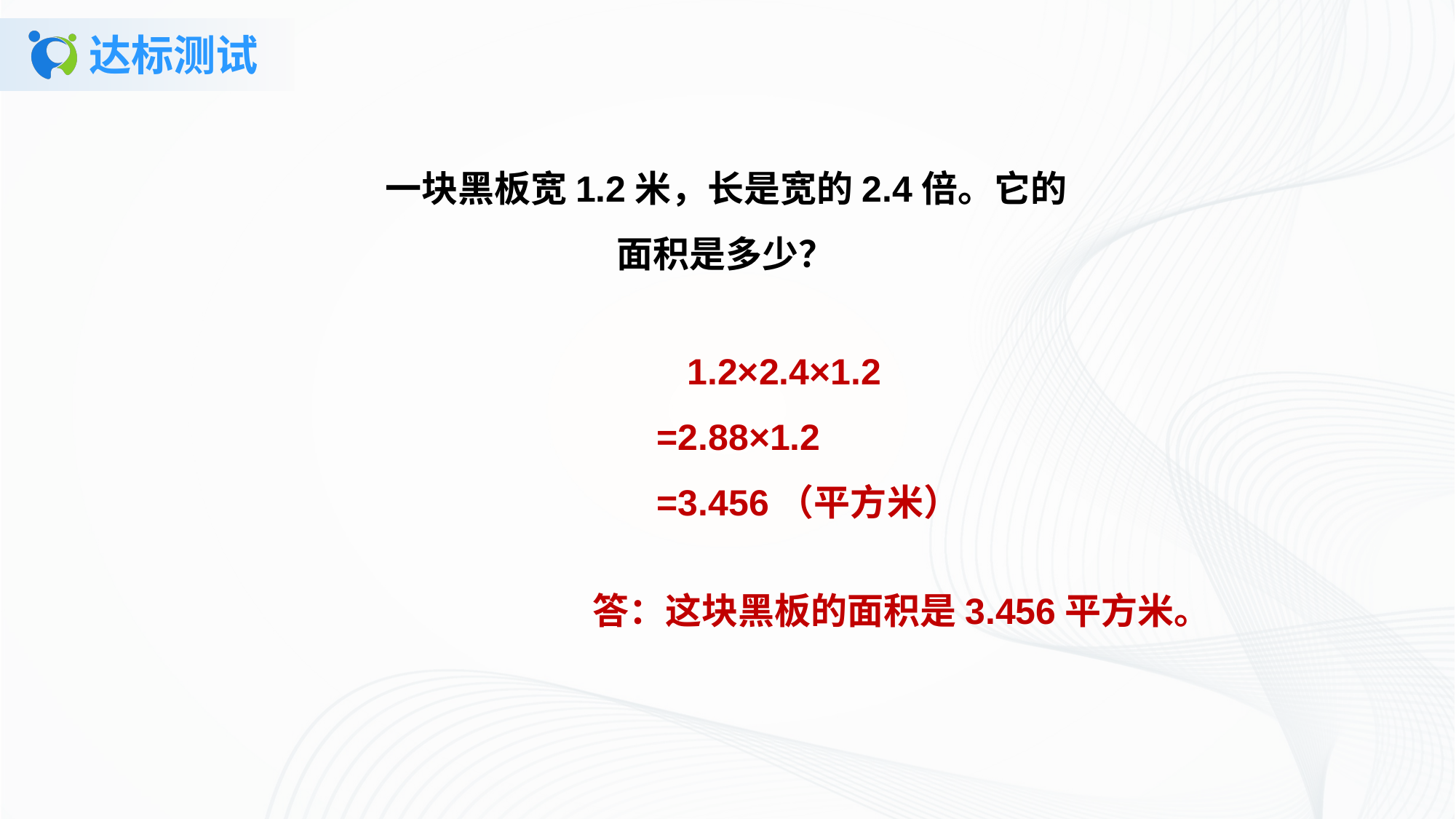

# 达标测试
一块黑板宽1.2米，长是宽的2.4倍。它的面积是多少？
   1.2×2.4×1.2
=2.88×1.2
=3.456（平方米）
答：这块黑板的面积是3.456平方米。